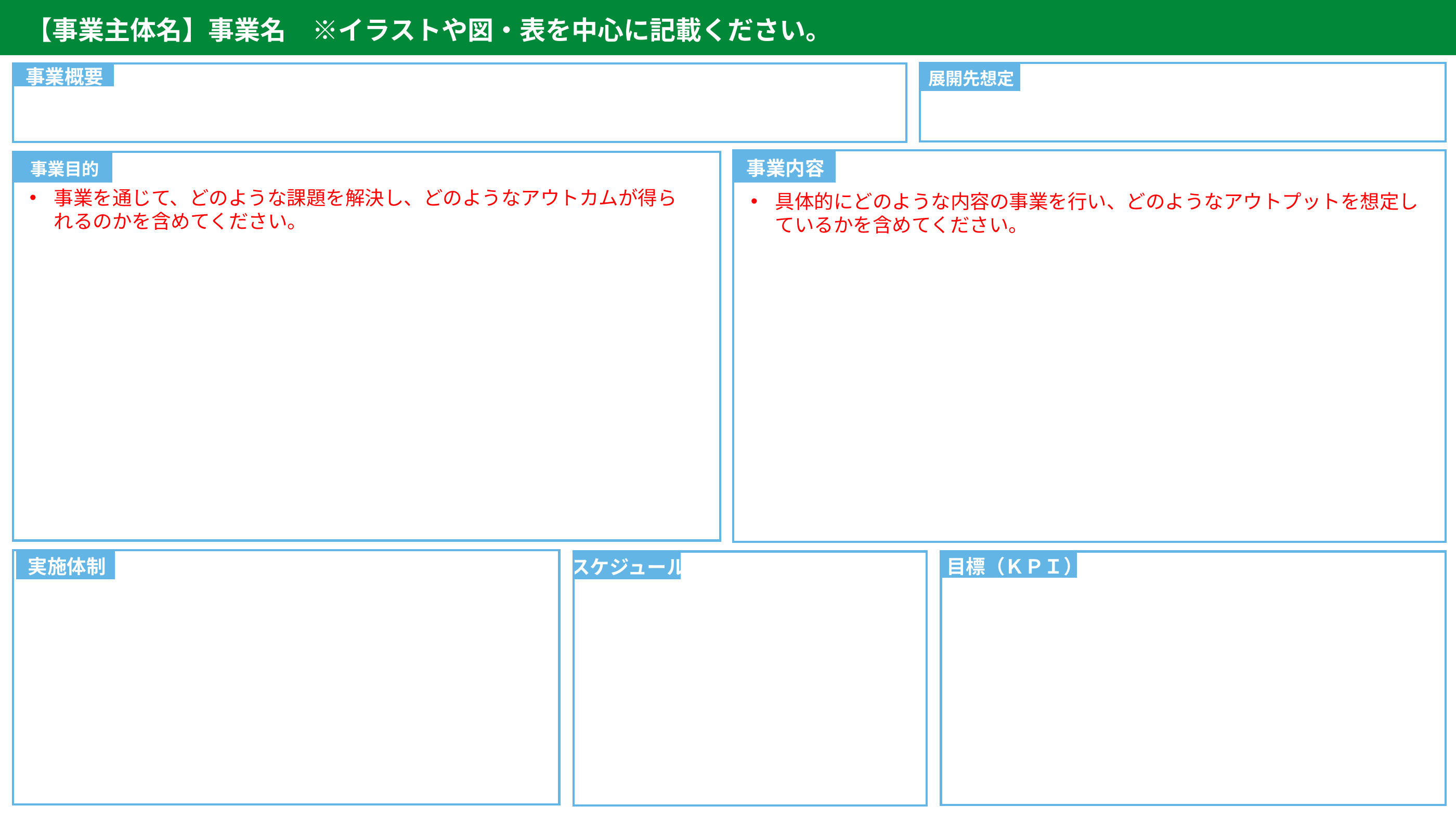

【事業主体名】事業名　※イラストや図・表を中心に記載ください。
展開先想定

事業概要

事業内容

事業目的
事業を通じて、どのような課題を解決し、どのようなアウトカムが得られるのかを含めてください。

具体的にどのような内容の事業を行い、どのようなアウトプットを想定しているかを含めてください。

実施体制

スケジュール

目標（ＫＰＩ）